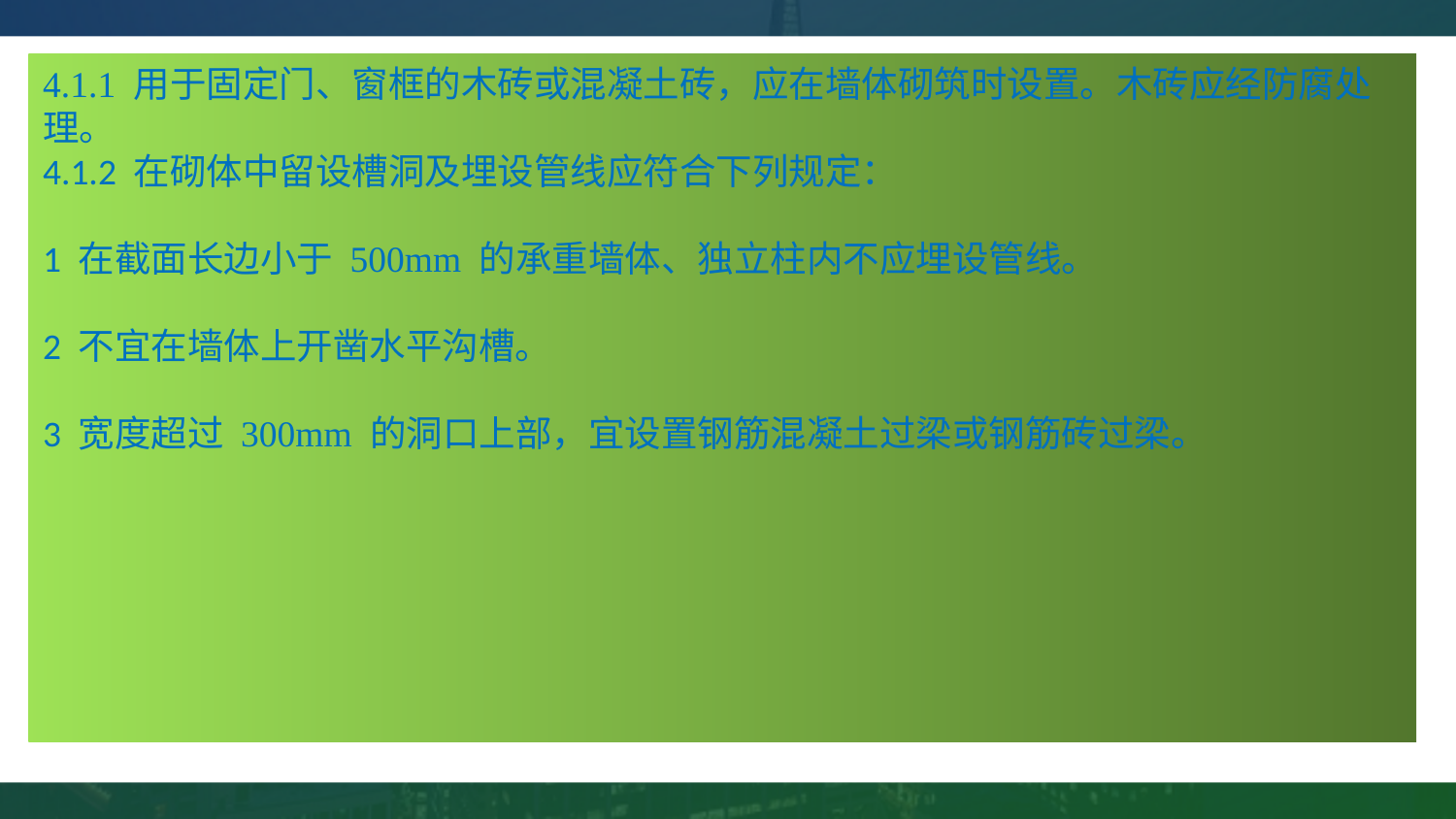

4.1.1 用于固定门、窗框的木砖或混凝土砖，应在墙体砌筑时设置。木砖应经防腐处理。4.1.2 在砌体中留设槽洞及埋设管线应符合下列规定： 1 在截面长边小于 500mm 的承重墙体、独立柱内不应埋设管线。 2 不宜在墙体上开凿水平沟槽。 3 宽度超过 300mm 的洞口上部，宜设置钢筋混凝土过梁或钢筋砖过梁。